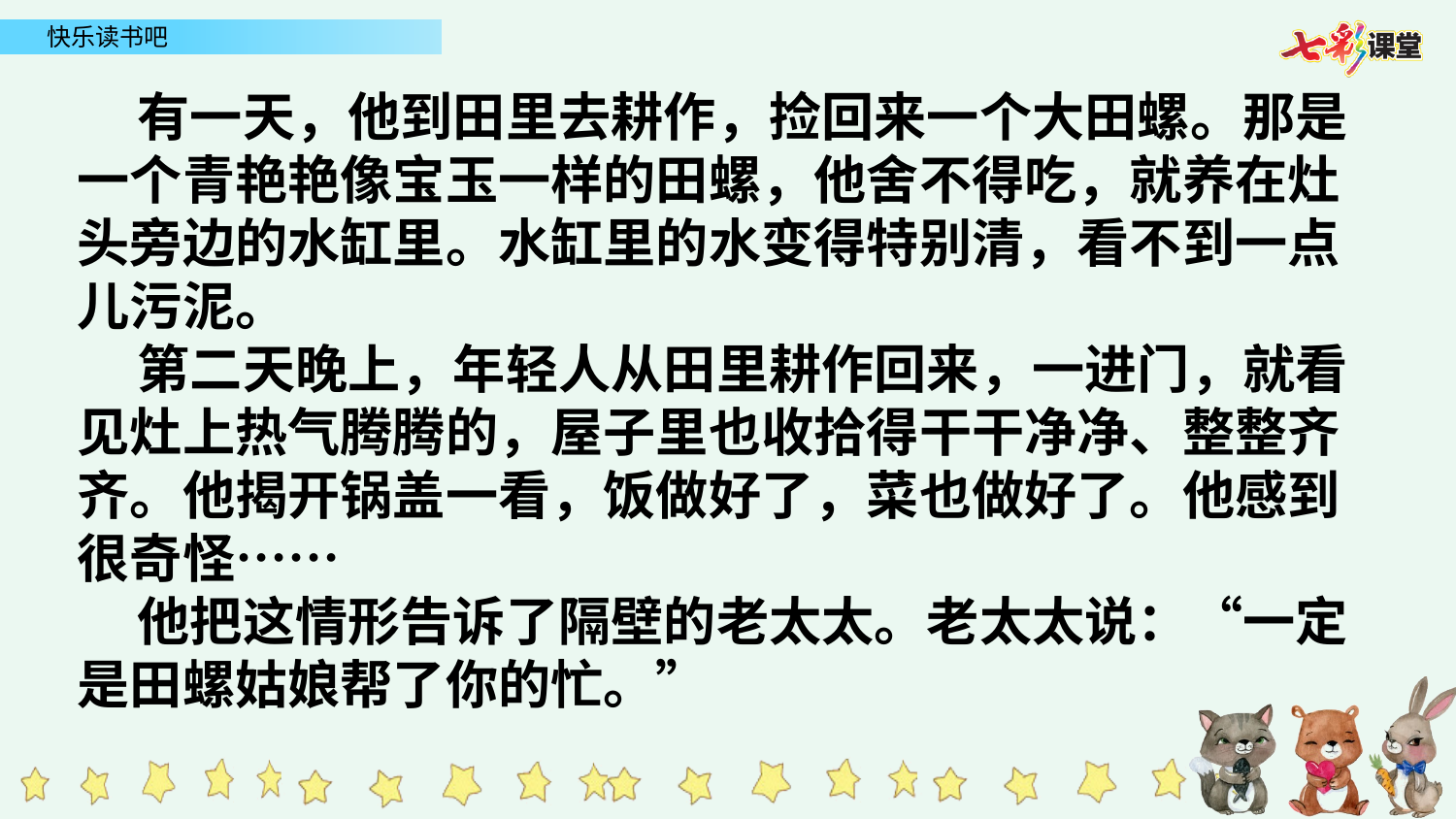

有一天，他到田里去耕作，捡回来一个大田螺。那是一个青艳艳像宝玉一样的田螺，他舍不得吃，就养在灶头旁边的水缸里。水缸里的水变得特别清，看不到一点儿污泥。
    第二天晚上，年轻人从田里耕作回来，一进门，就看见灶上热气腾腾的，屋子里也收拾得干干净净、整整齐齐。他揭开锅盖一看，饭做好了，菜也做好了。他感到很奇怪……
    他把这情形告诉了隔壁的老太太。老太太说：“一定是田螺姑娘帮了你的忙。”